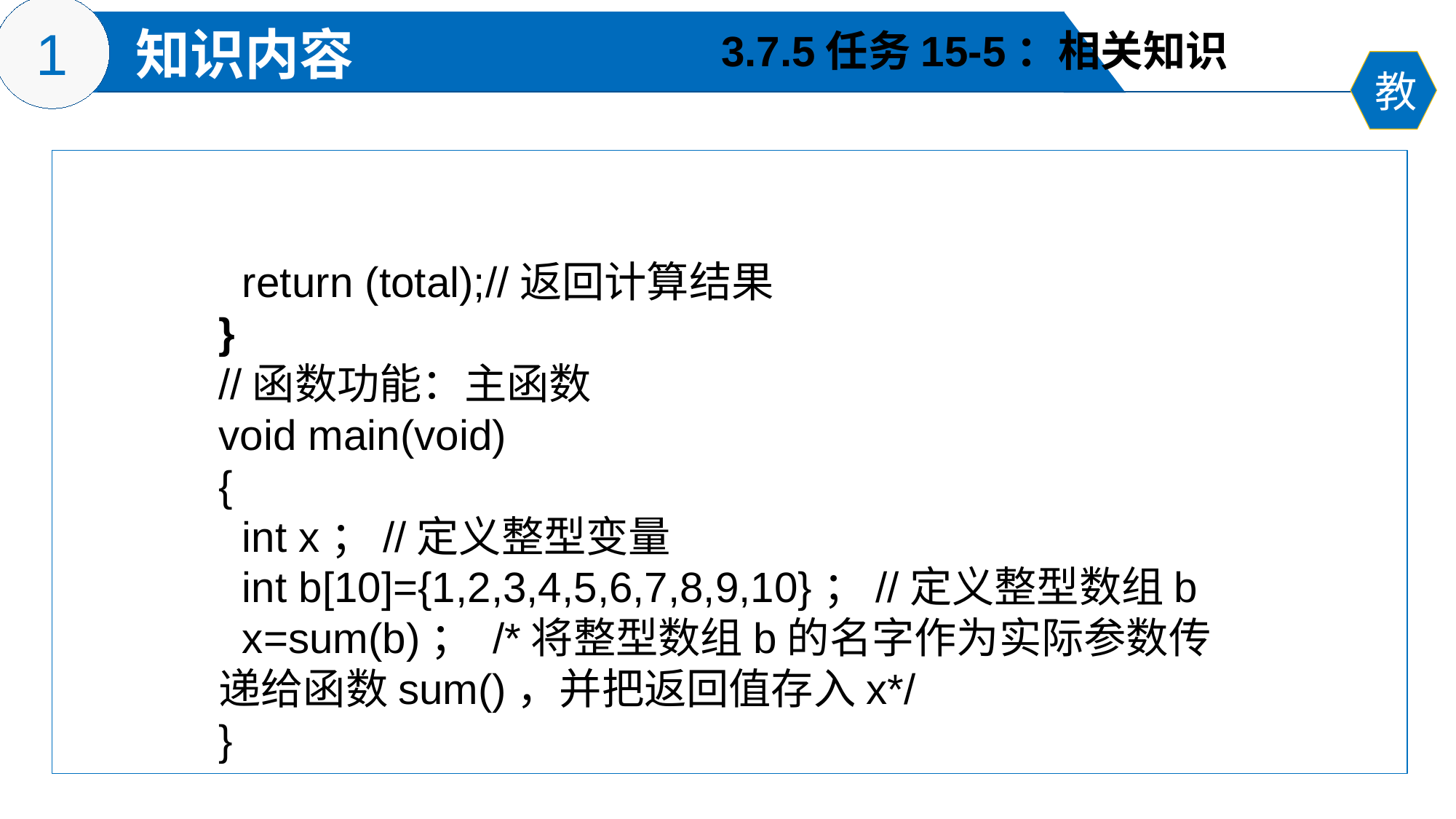

3.7.5任务15-5：相关知识
  return (total);//返回计算结果
}
//函数功能：主函数
void main(void)
{
  int x；//定义整型变量
  int b[10]={1,2,3,4,5,6,7,8,9,10}；//定义整型数组b
  x=sum(b)； /*将整型数组b的名字作为实际参数传递给函数sum()，并把返回值存入x*/
}